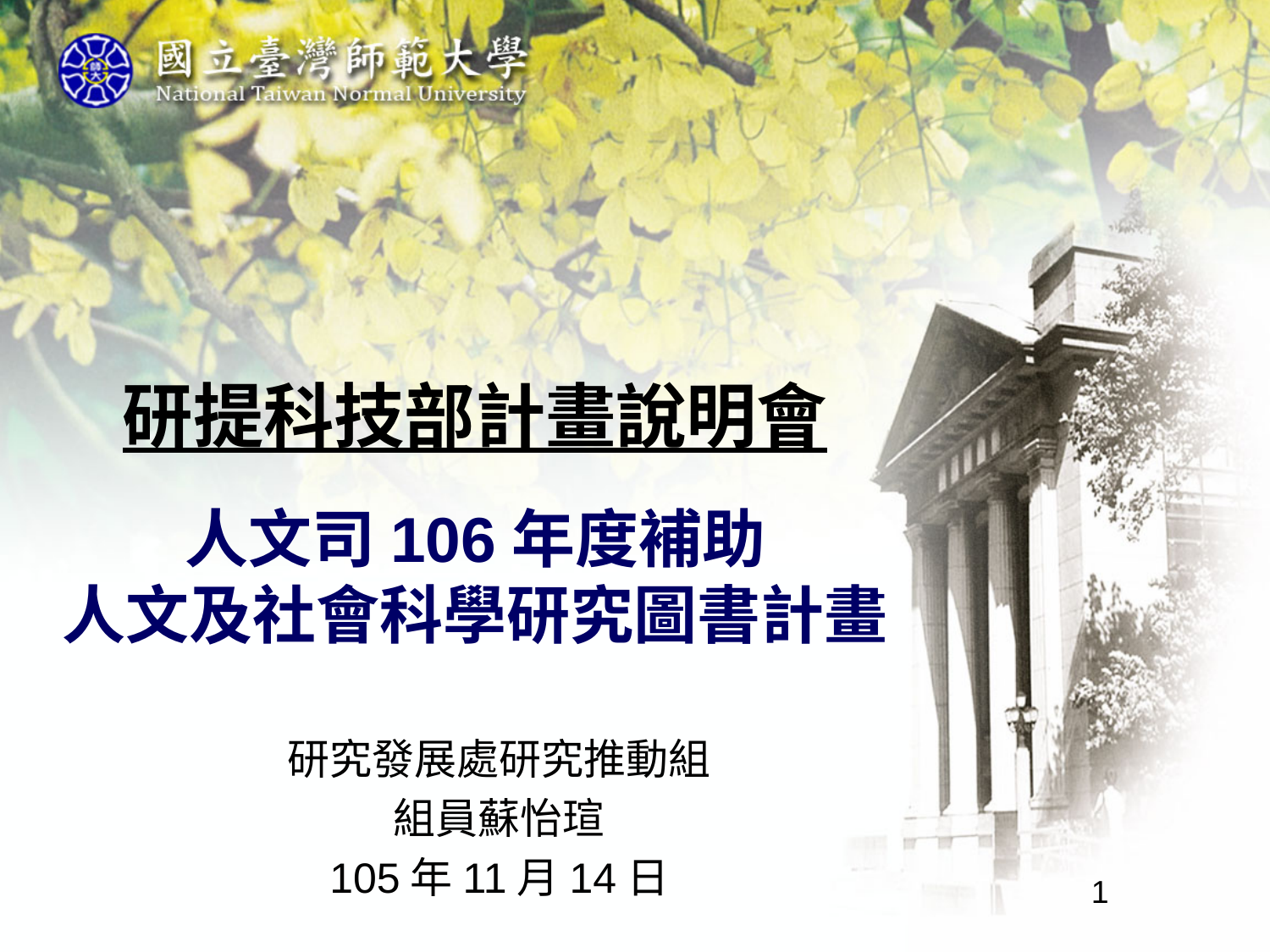

# 研提科技部計畫說明會 人文司106年度補助 人文及社會科學研究圖書計畫
研究發展處研究推動組
組員蘇怡瑄
105年11月14日